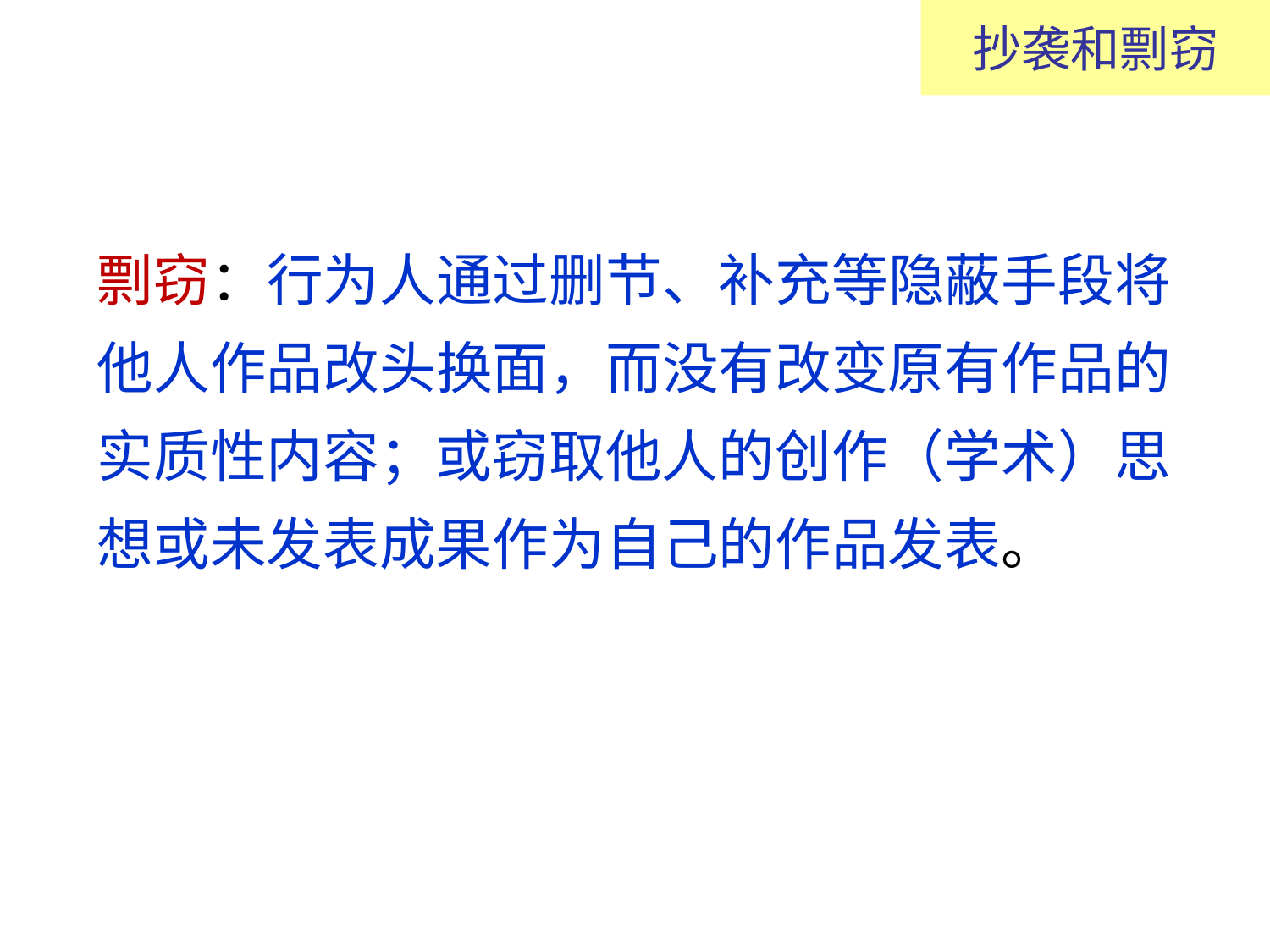

# 抄袭和剽窃

剽窃：行为人通过删节、补充等隐蔽手段将他人作品改头换面，而没有改变原有作品的实质性内容；或窃取他人的创作（学术）思想或未发表成果作为自己的作品发表。